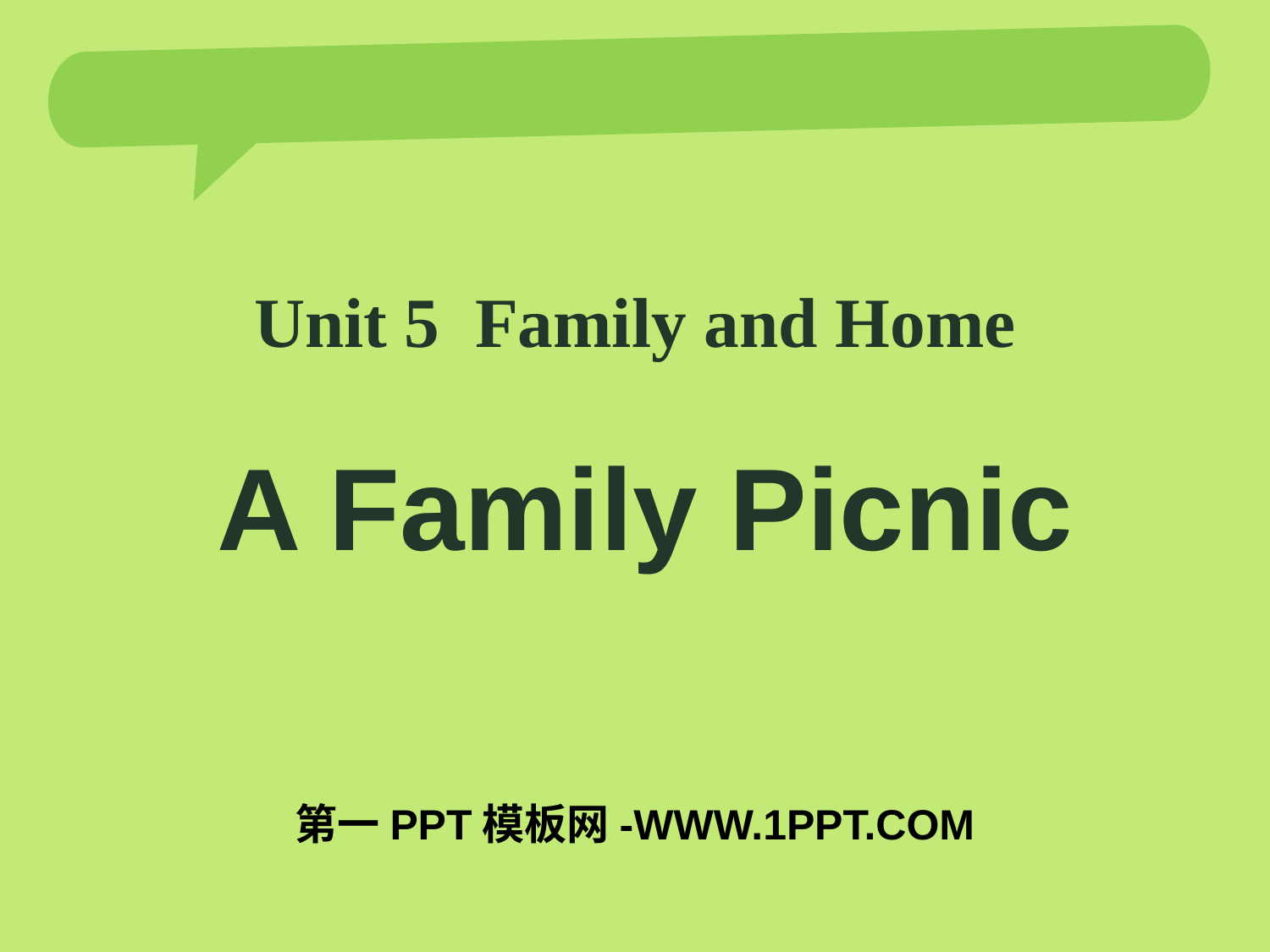

Unit 5  Family and Home
A Family Picnic
第一PPT模板网-WWW.1PPT.COM